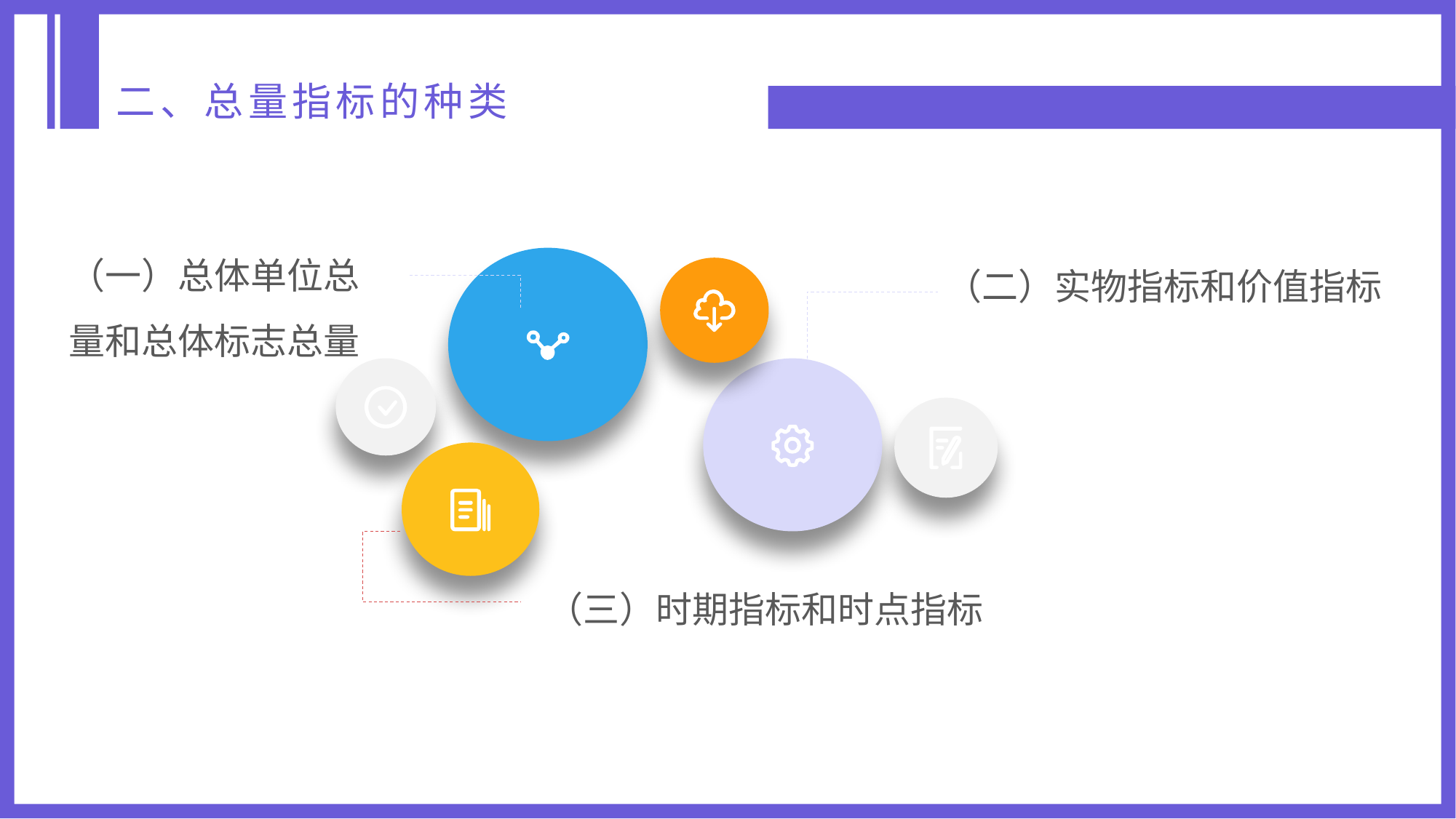

二、总量指标的种类
（一）总体单位总量和总体标志总量
（二）实物指标和价值指标

（三）时期指标和时点指标